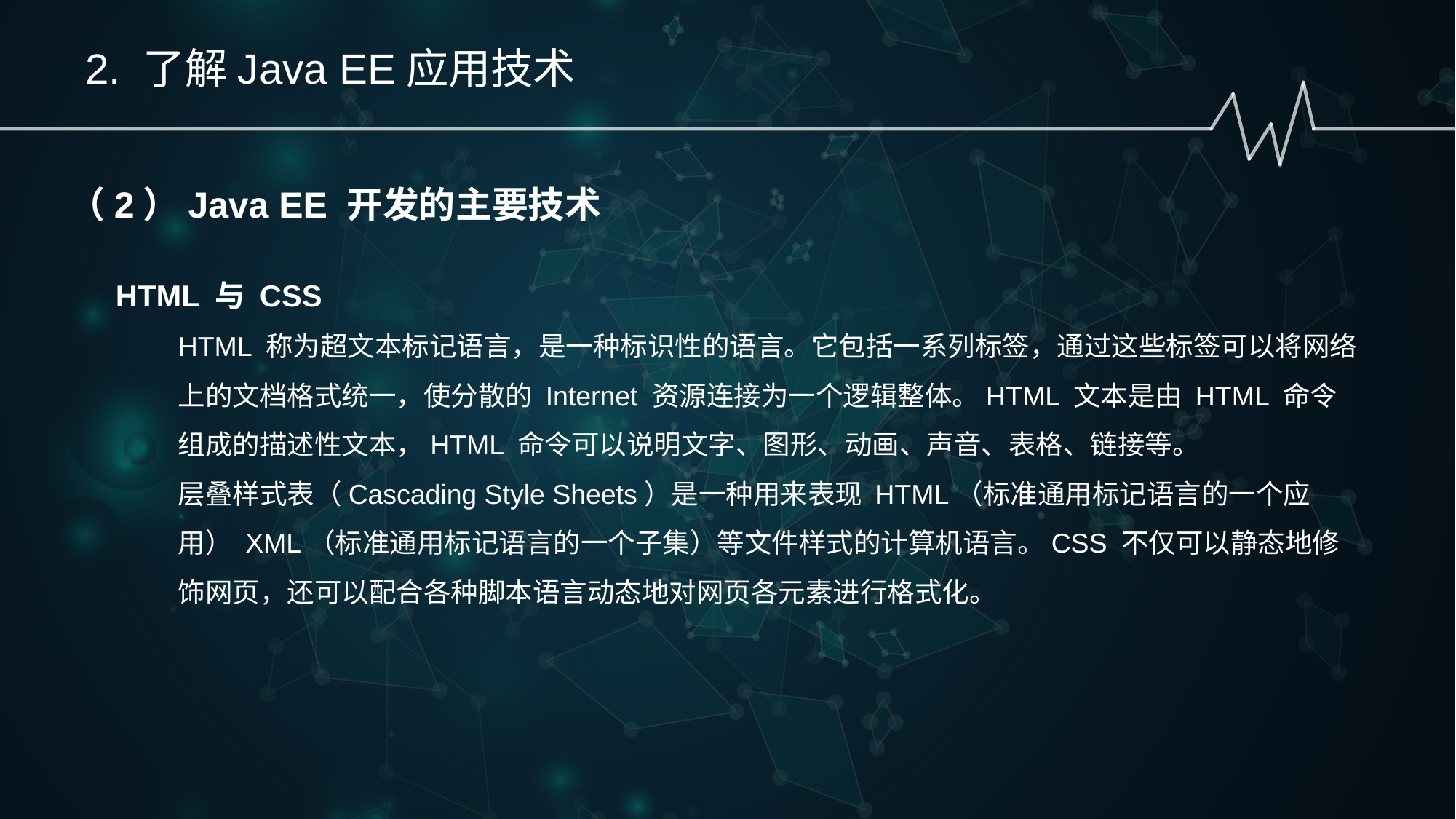

2. 了解Java EE应用技术
（2）Java EE 开发的主要技术

      HTML 与 CSS
HTML 称为超文本标记语言，是一种标识性的语言。它包括一系列标签，通过这些标签可以将网络上的文档格式统一，使分散的 Internet 资源连接为一个逻辑整体。HTML 文本是由 HTML 命令组成的描述性文本，HTML 命令可以说明文字、图形、动画、声音、表格、链接等。
层叠样式表（Cascading Style Sheets）是一种用来表现 HTML（标准通用标记语言的一个应用） XML（标准通用标记语言的一个子集）等文件样式的计算机语言。CSS 不仅可以静态地修饰网页，还可以配合各种脚本语言动态地对网页各元素进行格式化。